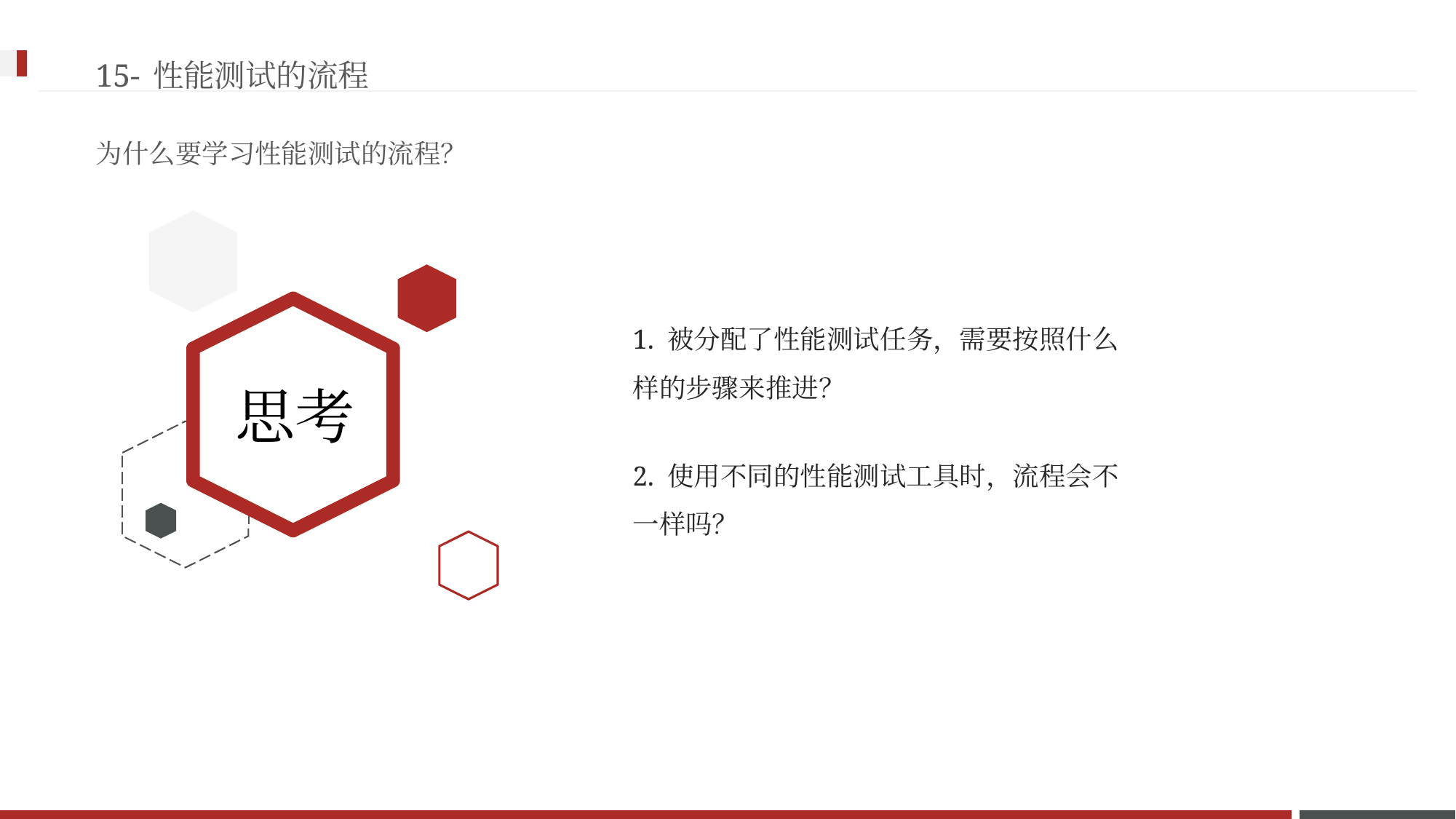

15-性能测试的流程

为什么要学习性能测试的流程？

1. 被分配了性能测试任务，需要按照什么 样的步骤来推进？

2. 使用不同的性能测试工具时，流程会不 一样吗？

思考